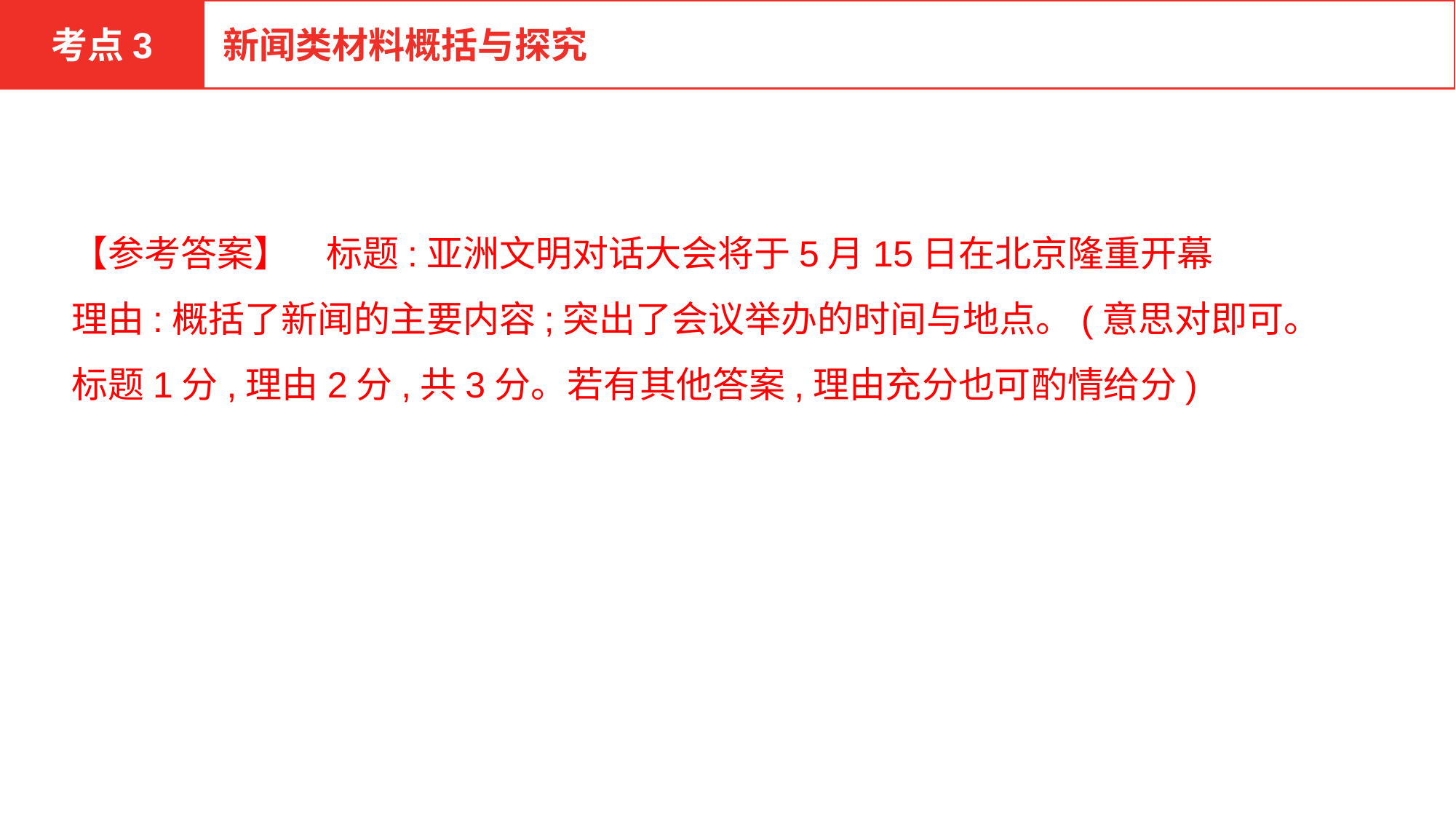

考点3
新闻类材料概括与探究
【参考答案】　标题:亚洲文明对话大会将于5月15日在北京隆重开幕
理由:概括了新闻的主要内容;突出了会议举办的时间与地点。(意思对即可。标题1分,理由2分,共3分。若有其他答案,理由充分也可酌情给分)